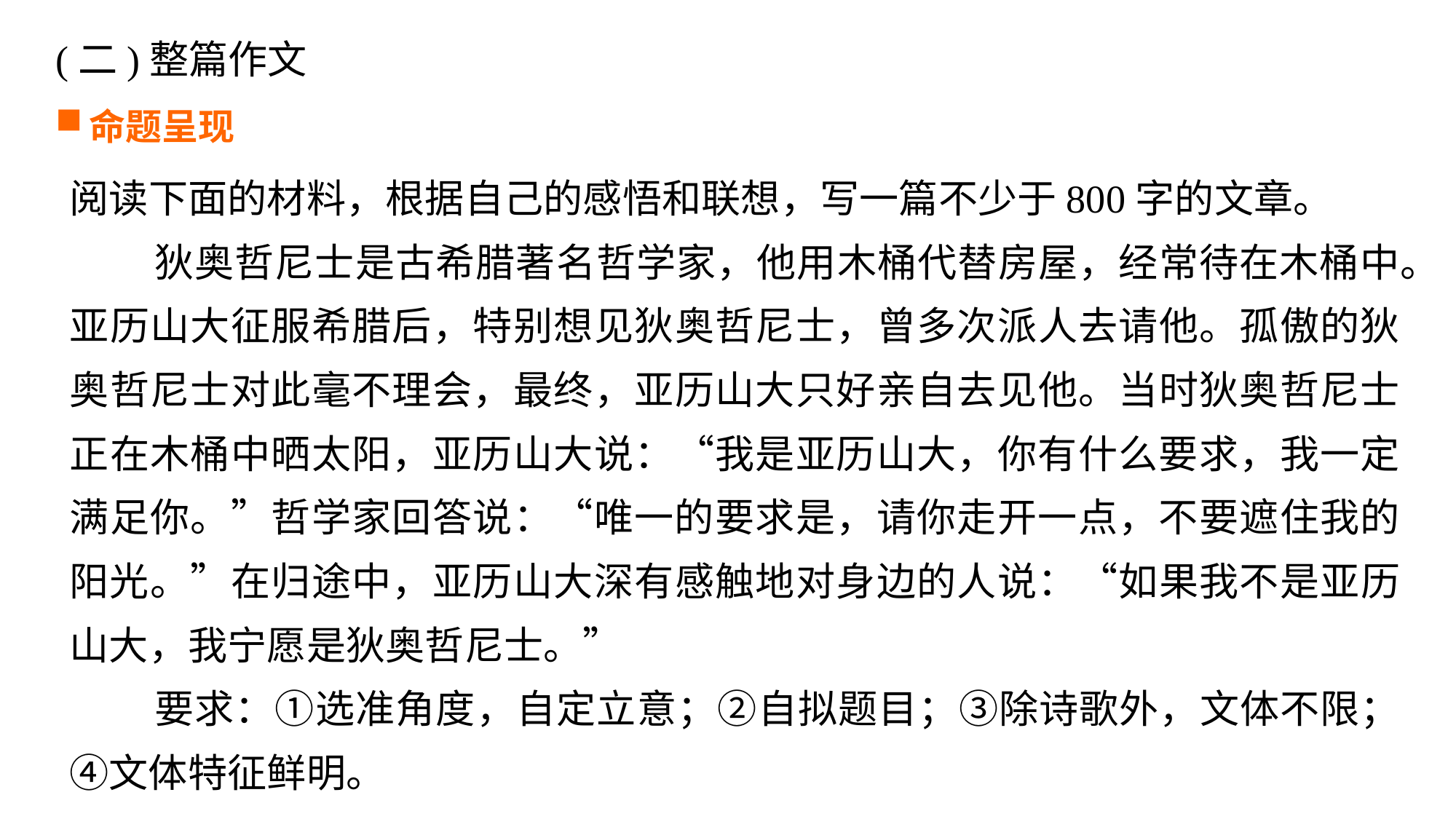

(二)整篇作文
命题呈现
阅读下面的材料，根据自己的感悟和联想，写一篇不少于800字的文章。
狄奥哲尼士是古希腊著名哲学家，他用木桶代替房屋，经常待在木桶中。亚历山大征服希腊后，特别想见狄奥哲尼士，曾多次派人去请他。孤傲的狄奥哲尼士对此毫不理会，最终，亚历山大只好亲自去见他。当时狄奥哲尼士正在木桶中晒太阳，亚历山大说：“我是亚历山大，你有什么要求，我一定满足你。”哲学家回答说：“唯一的要求是，请你走开一点，不要遮住我的阳光。”在归途中，亚历山大深有感触地对身边的人说：“如果我不是亚历山大，我宁愿是狄奥哲尼士。”
要求：①选准角度，自定立意；②自拟题目；③除诗歌外，文体不限；④文体特征鲜明。